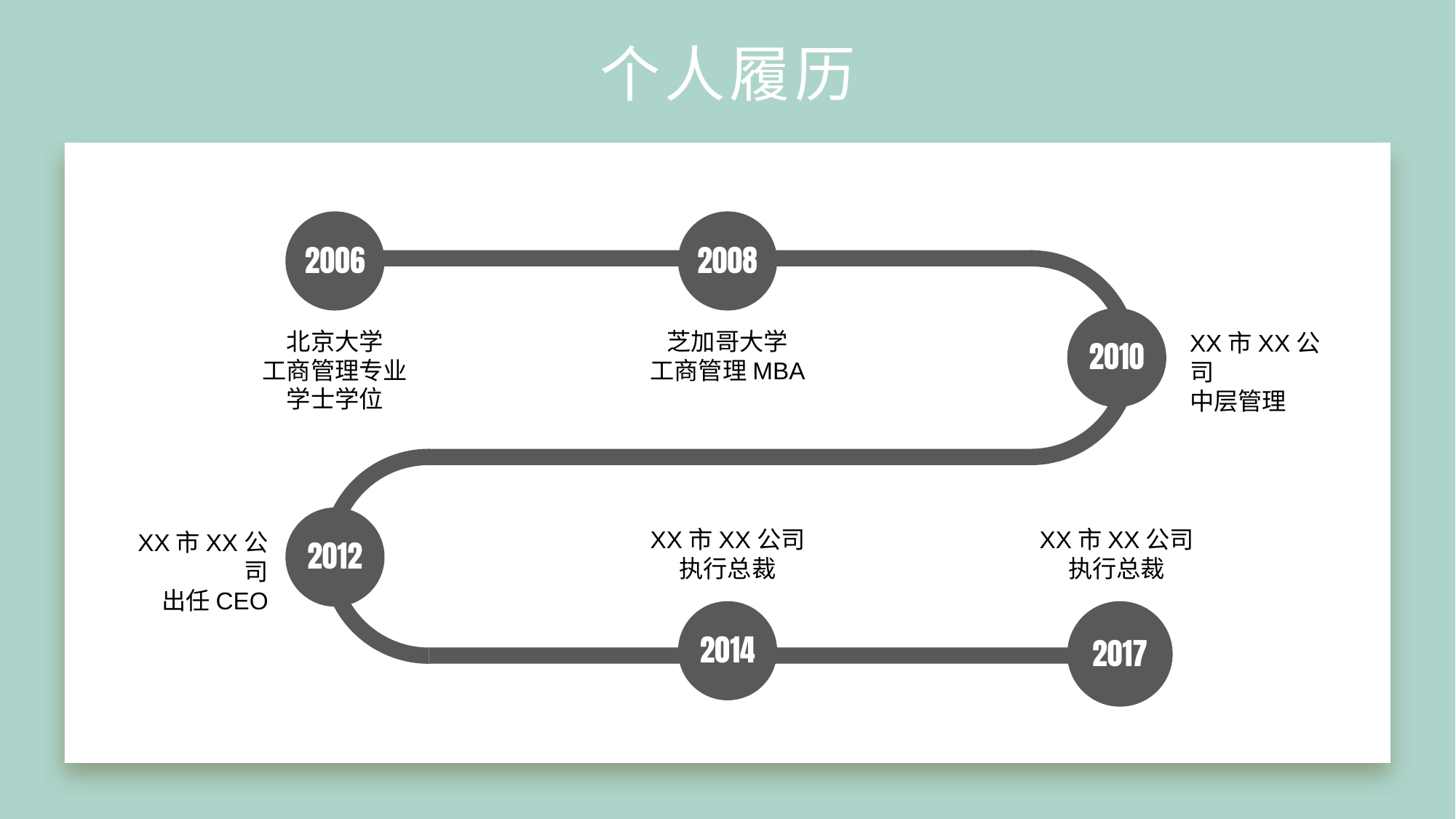

# 个人履历

2006
2008

2010
北京大学
工商管理专业
学士学位
芝加哥大学
工商管理MBA
XX市XX公司
中层管理

2012
XX市XX公司
执行总裁
XX市XX公司
执行总裁
XX市XX公司
出任CEO
2014
2017